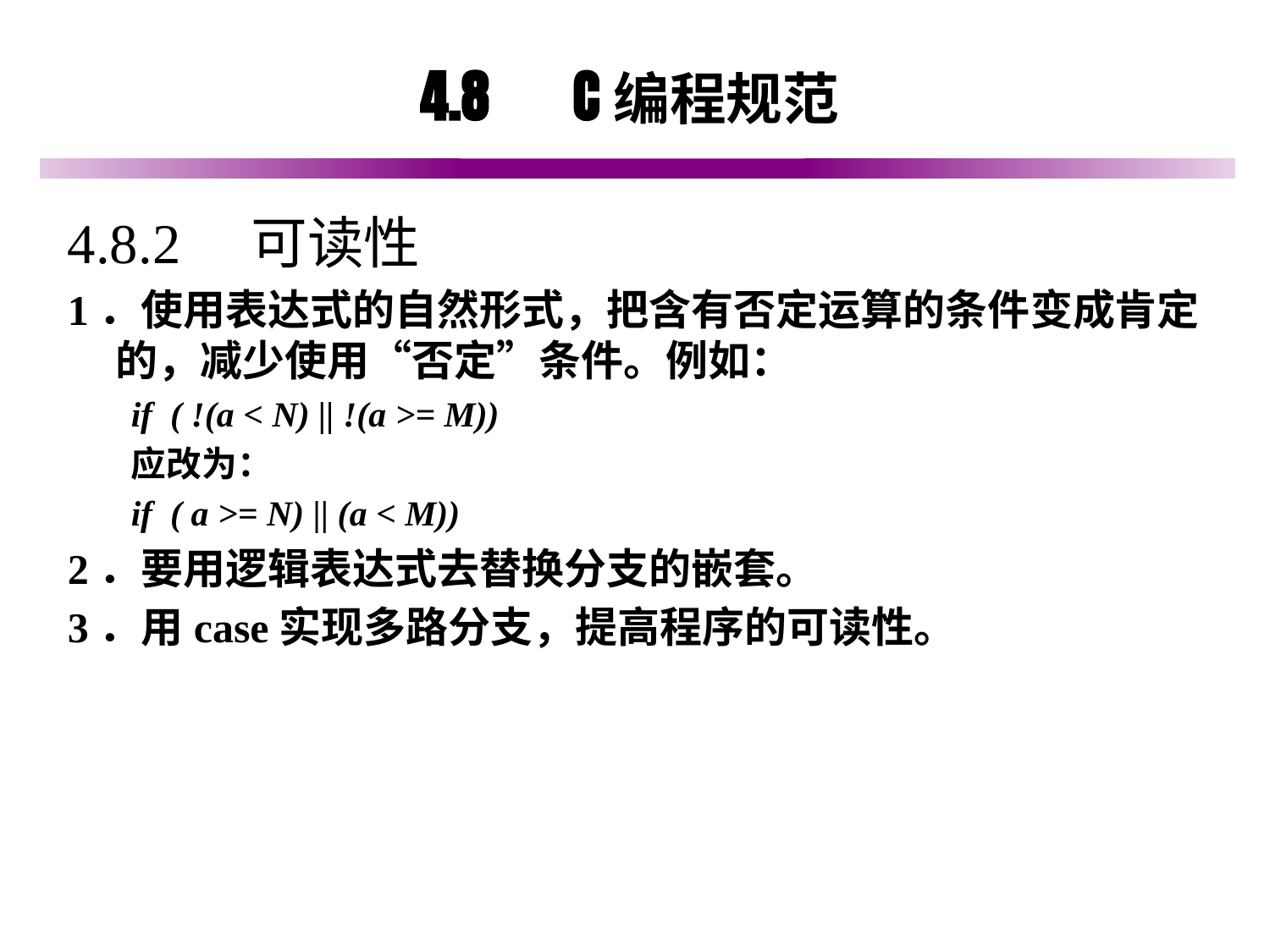

# 4.8　C编程规范
4.8.2　可读性
1．使用表达式的自然形式，把含有否定运算的条件变成肯定的，减少使用“否定”条件。例如：
if  ( !(a < N) || !(a >= M))
应改为：
if  ( a >= N) || (a < M))
2．要用逻辑表达式去替换分支的嵌套。
3．用case实现多路分支，提高程序的可读性。